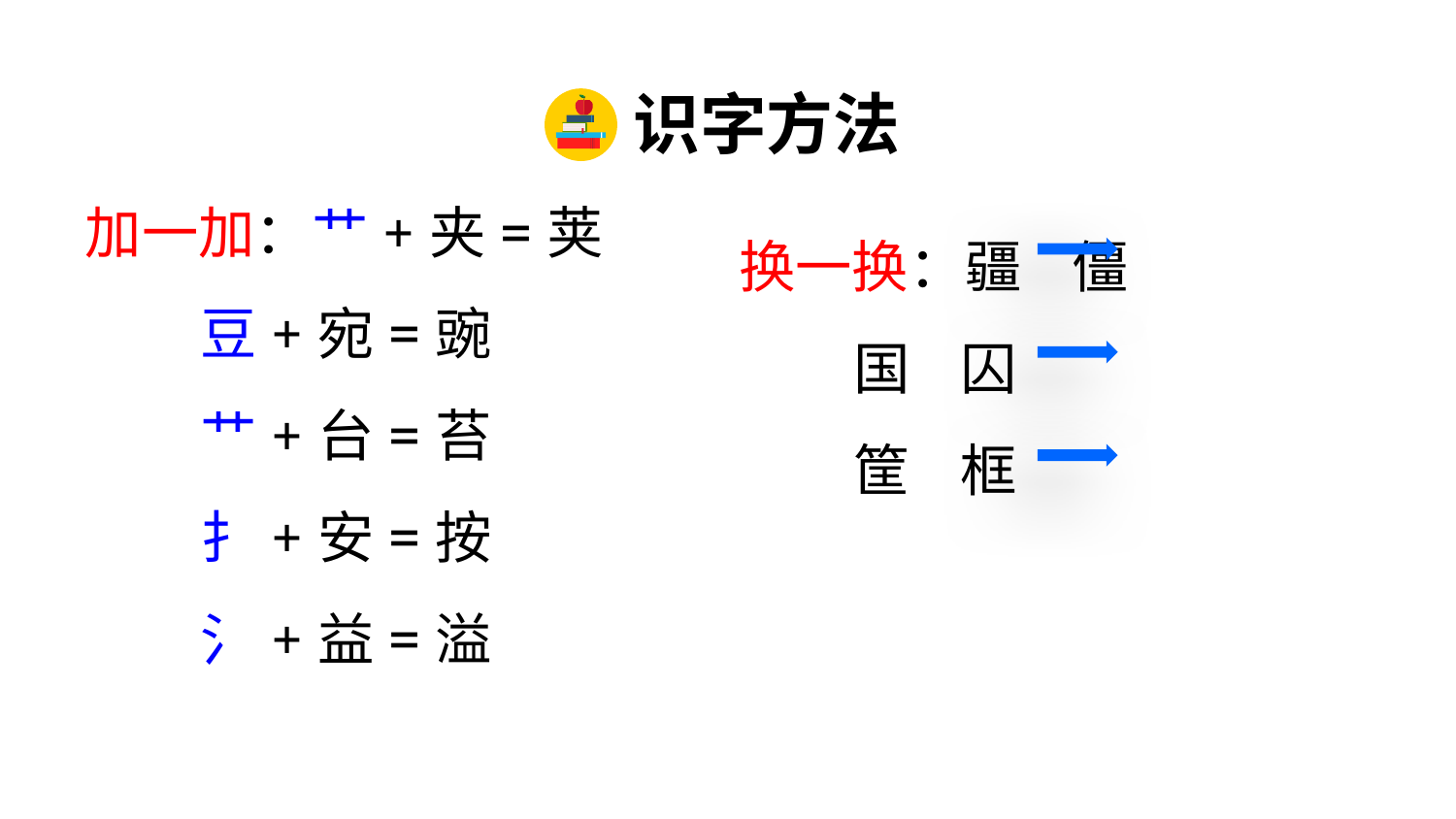

识字方法

加一加：艹+夹=荚
        豆+宛=豌
        艹+台=苔
        扌+安=按
        氵+益=溢
换一换：疆    僵
        国    囚
        筐    框